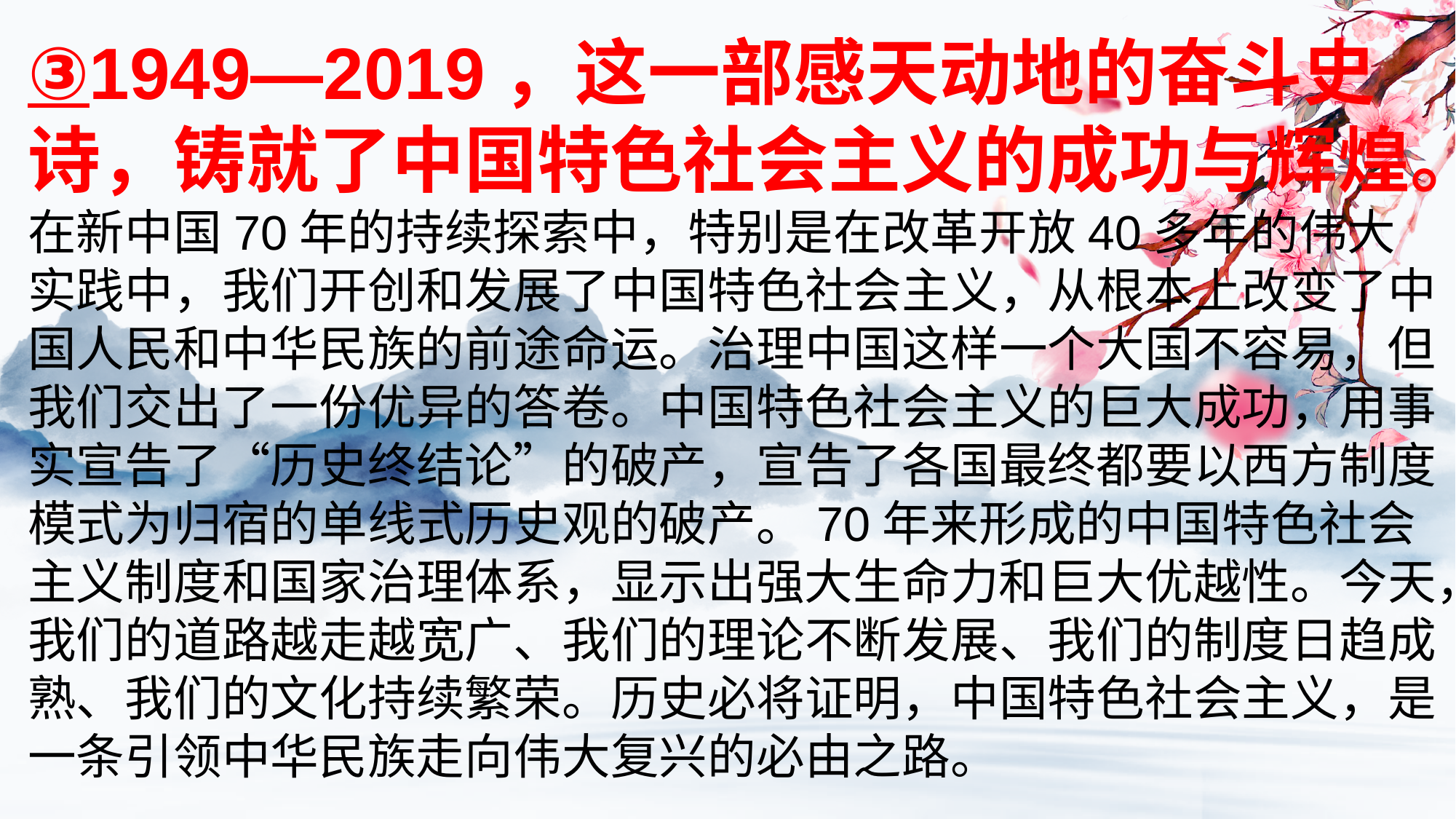

③1949—2019，这一部感天动地的奋斗史诗，铸就了中国特色社会主义的成功与辉煌。在新中国70年的持续探索中，特别是在改革开放40多年的伟大实践中，我们开创和发展了中国特色社会主义，从根本上改变了中国人民和中华民族的前途命运。治理中国这样一个大国不容易，但我们交出了一份优异的答卷。中国特色社会主义的巨大成功，用事实宣告了“历史终结论”的破产，宣告了各国最终都要以西方制度模式为归宿的单线式历史观的破产。70年来形成的中国特色社会主义制度和国家治理体系，显示出强大生命力和巨大优越性。今天，我们的道路越走越宽广、我们的理论不断发展、我们的制度日趋成熟、我们的文化持续繁荣。历史必将证明，中国特色社会主义，是一条引领中华民族走向伟大复兴的必由之路。